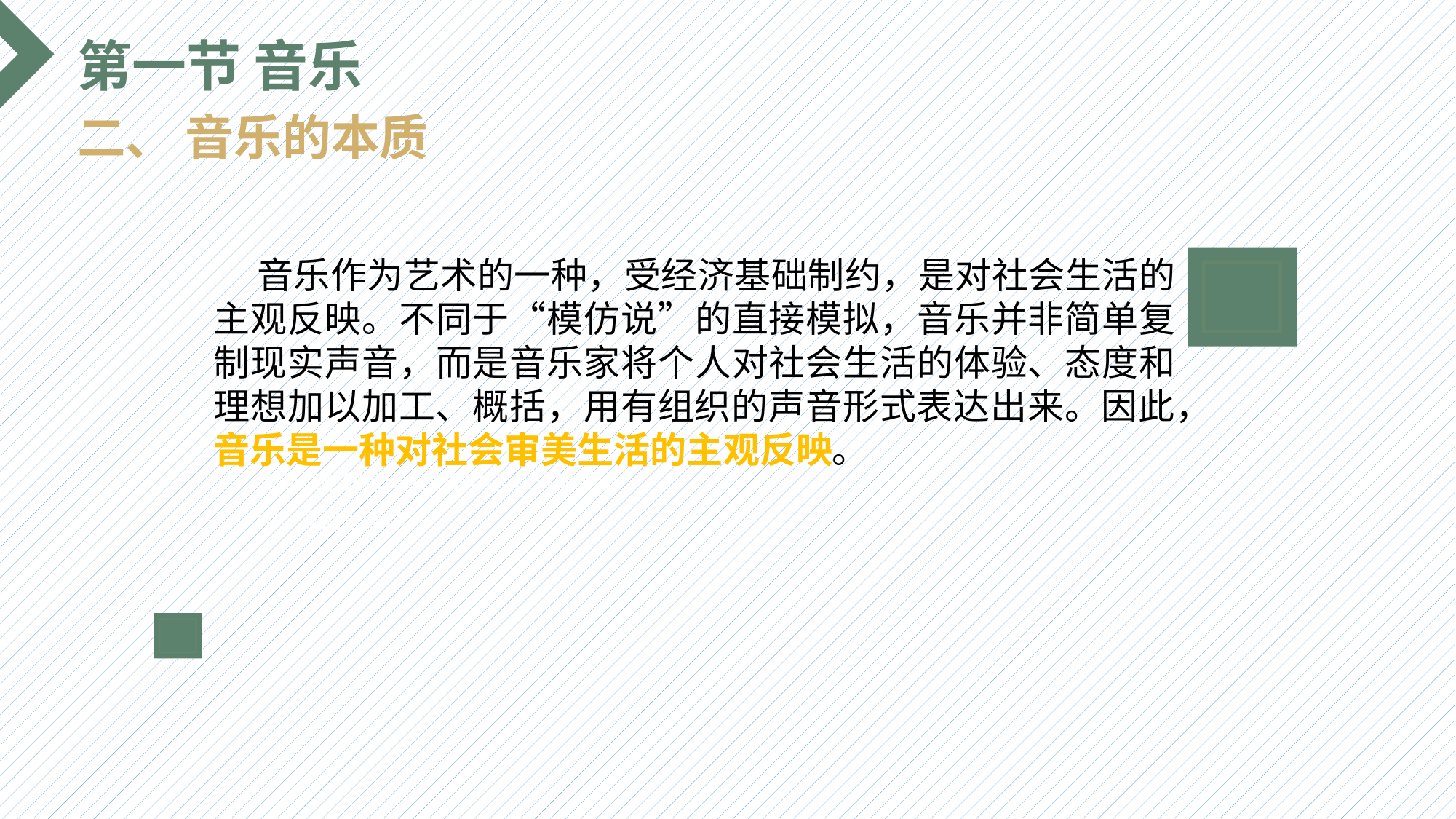

第一节 音乐
二、 音乐的本质

    音乐作为艺术的一种，受经济基础制约，是对社会生活的主观反映。不同于“模仿说”的直接模拟，音乐并非简单复制现实声音，而是音乐家将个人对社会生活的体验、态度和理想加以加工、概括，用有组织的声音形式表达出来。因此，音乐是一种对社会审美生活的主观反映。

选题背景
输入您的内容，请简要说明，言简意赅即可输入您的内容，请简要说明，言简意赅即可输入您的内容，请简要说明，言简意赅即可输入您的内容，请简要说明，言简意赅即可